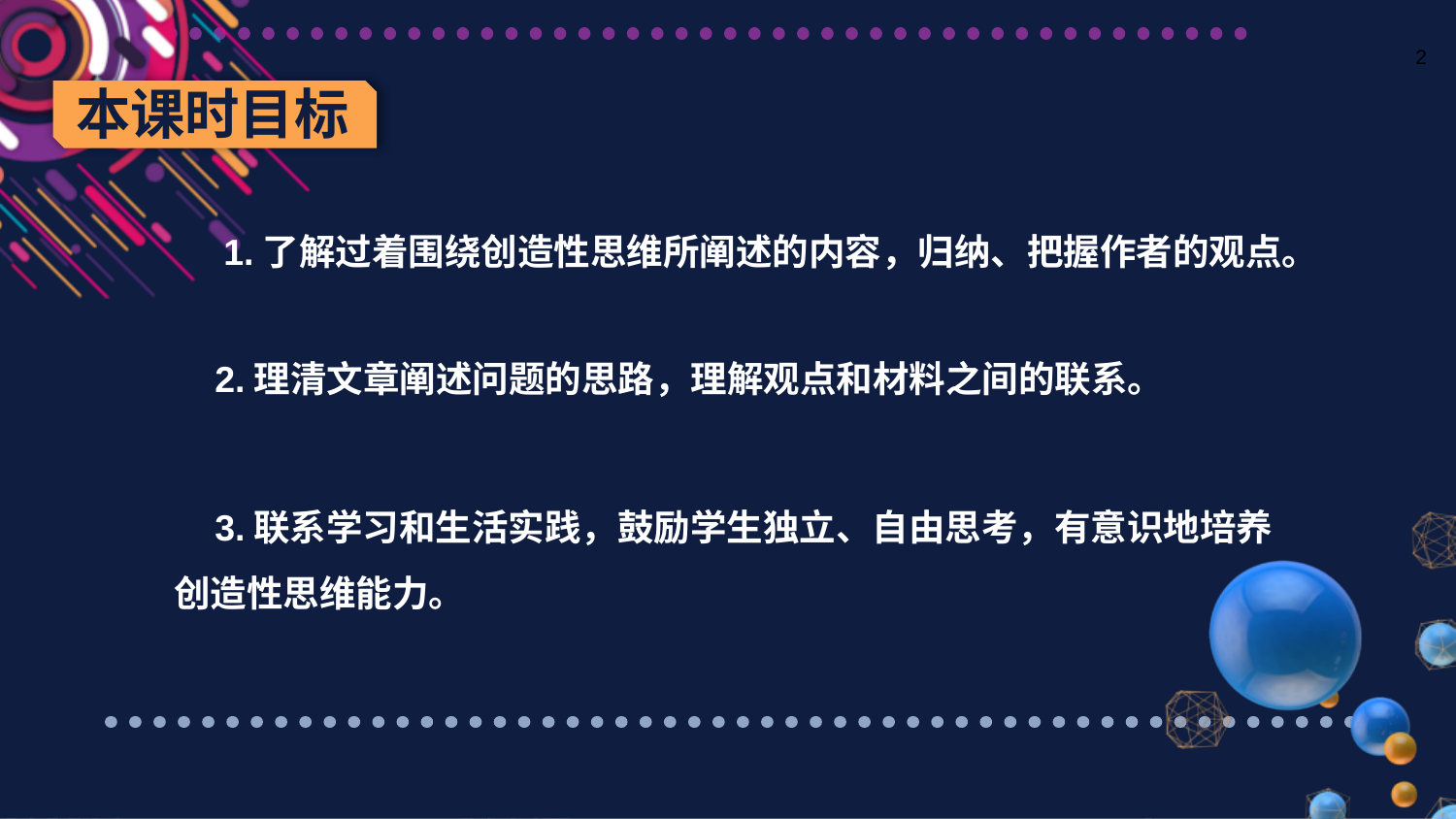

# 2
本课时目标
    1.了解过着围绕创造性思维所阐述的内容，归纳、把握作者的观点。
    2.理清文章阐述问题的思路，理解观点和材料之间的联系。

    3.联系学习和生活实践，鼓励学生独立、自由思考，有意识地培养创造性思维能力。